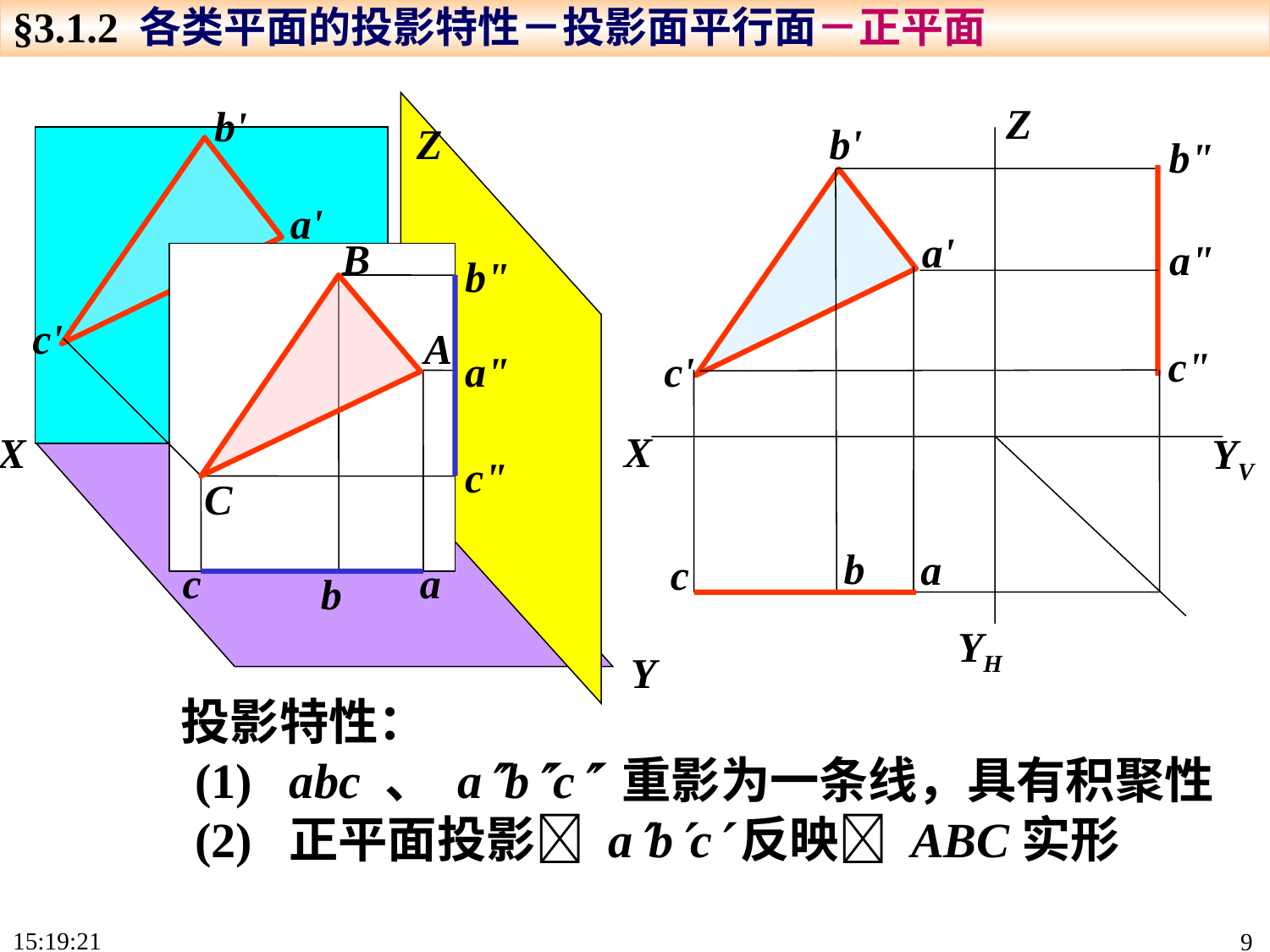

§3.1.2 各类平面的投影特性－投影面平行面－正平面
Z

b'
b"

a'
a"

c"
c'

b
a
c

X
YV
YH
b'
a'
B

A
C
b"

c'

a"

c"

c
a
b

Z

X

Y

             投影特性：
              (1)   abc 、 a″b″c″ 重影为一条线，具有积聚性
              (2)  正平面投影Δ a′b′c′反映Δ ABC实形
15:19:21
9